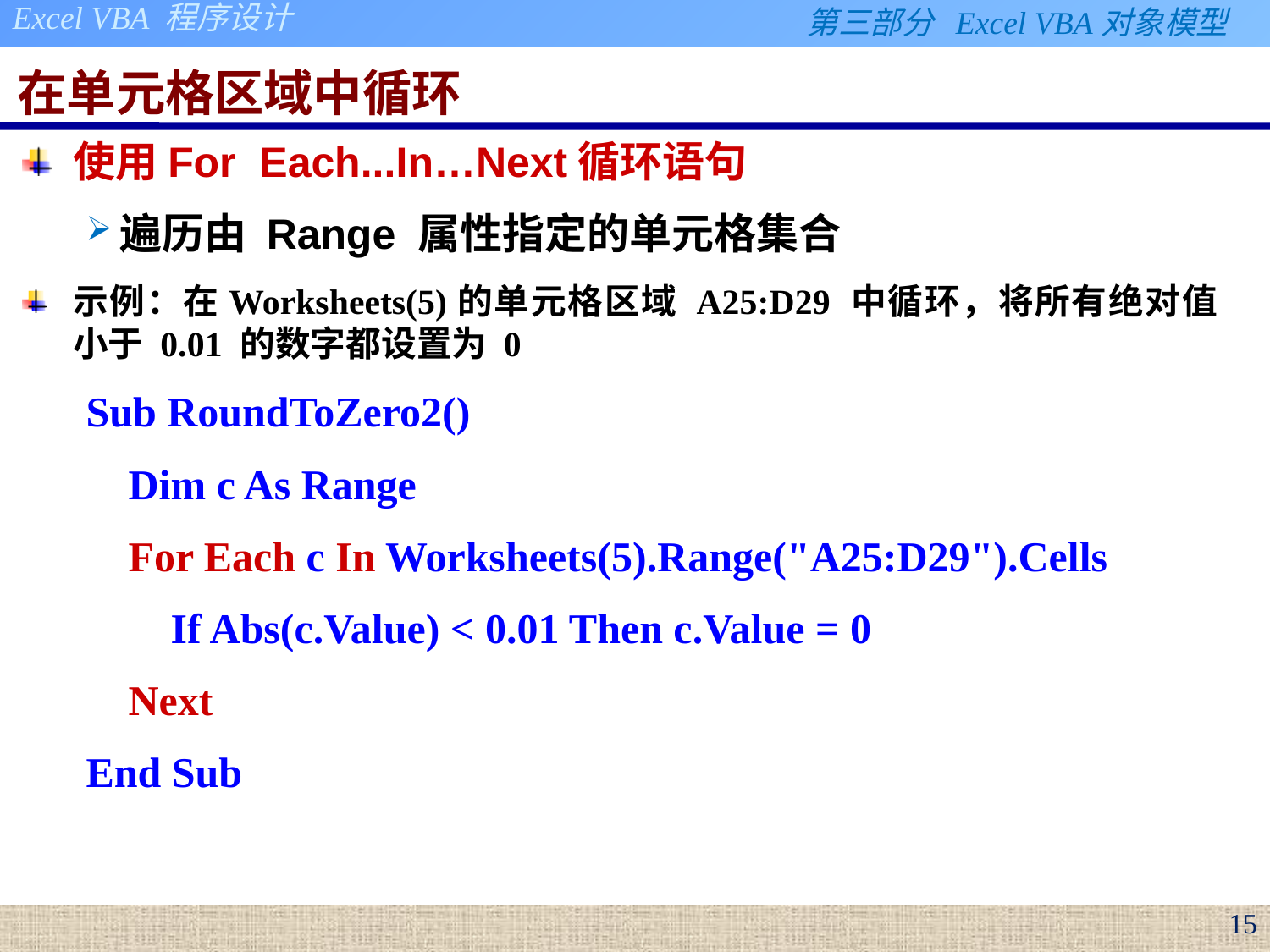

# 在单元格区域中循环
使用For  Each...In…Next循环语句
遍历由 Range 属性指定的单元格集合
示例：在Worksheets(5)的单元格区域 A25:D29 中循环，将所有绝对值小于 0.01 的数字都设置为 0
Sub RoundToZero2()
    Dim c As Range
    For Each c In Worksheets(5).Range("A25:D29").Cells
        If Abs(c.Value) < 0.01 Then c.Value = 0
    Next
End Sub